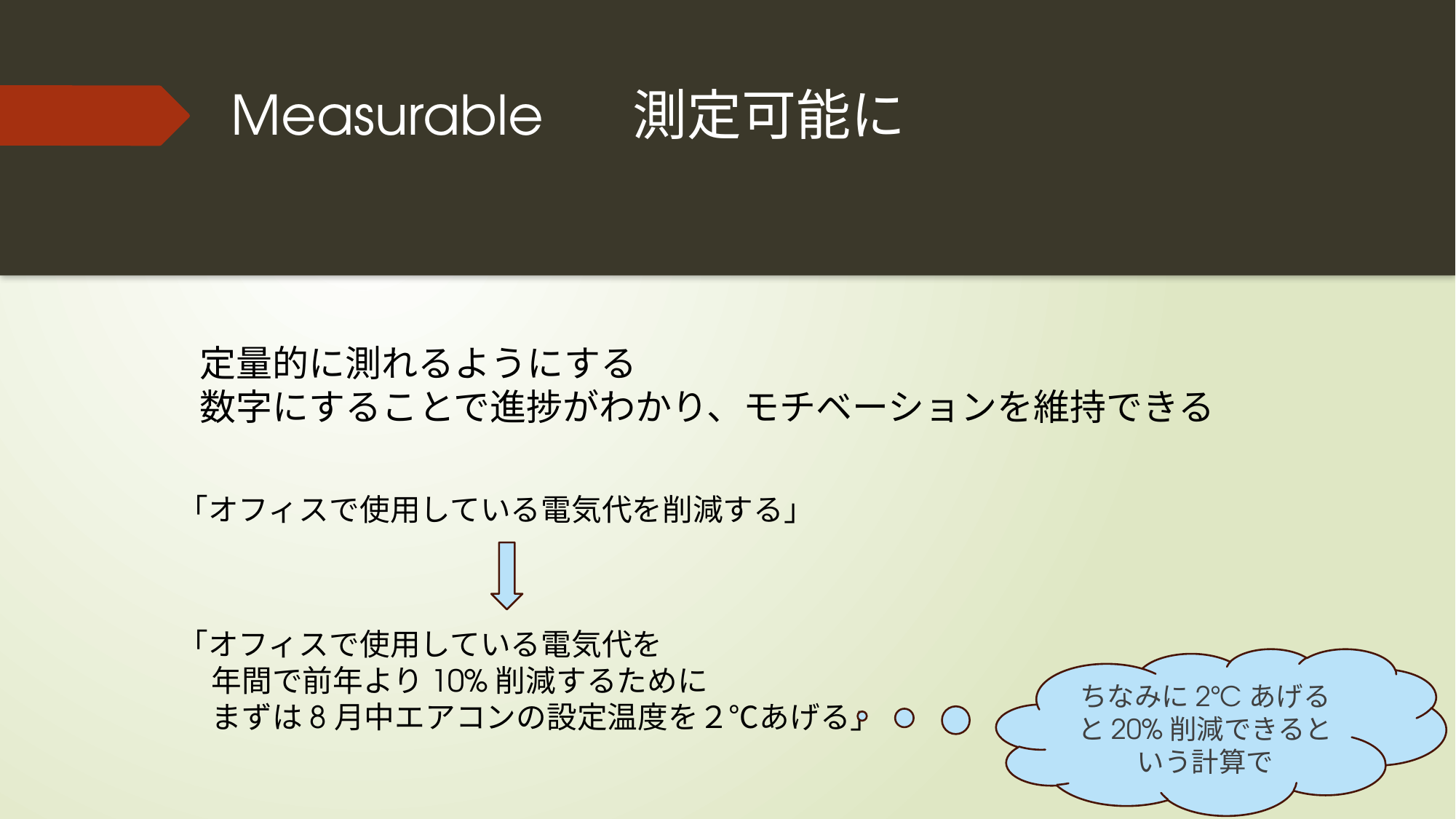

# Measurable     測定可能に

定量的に測れるようにする
数字にすることで進捗がわかり、モチベーションを維持できる

　「オフィスで使用している電気代を削減する」

　「オフィスで使用している電気代を
　　年間で前年より10%削減するために
　　まずは8月中エアコンの設定温度を２℃あげる」

ちなみに2℃あげると20%削減できるという計算で